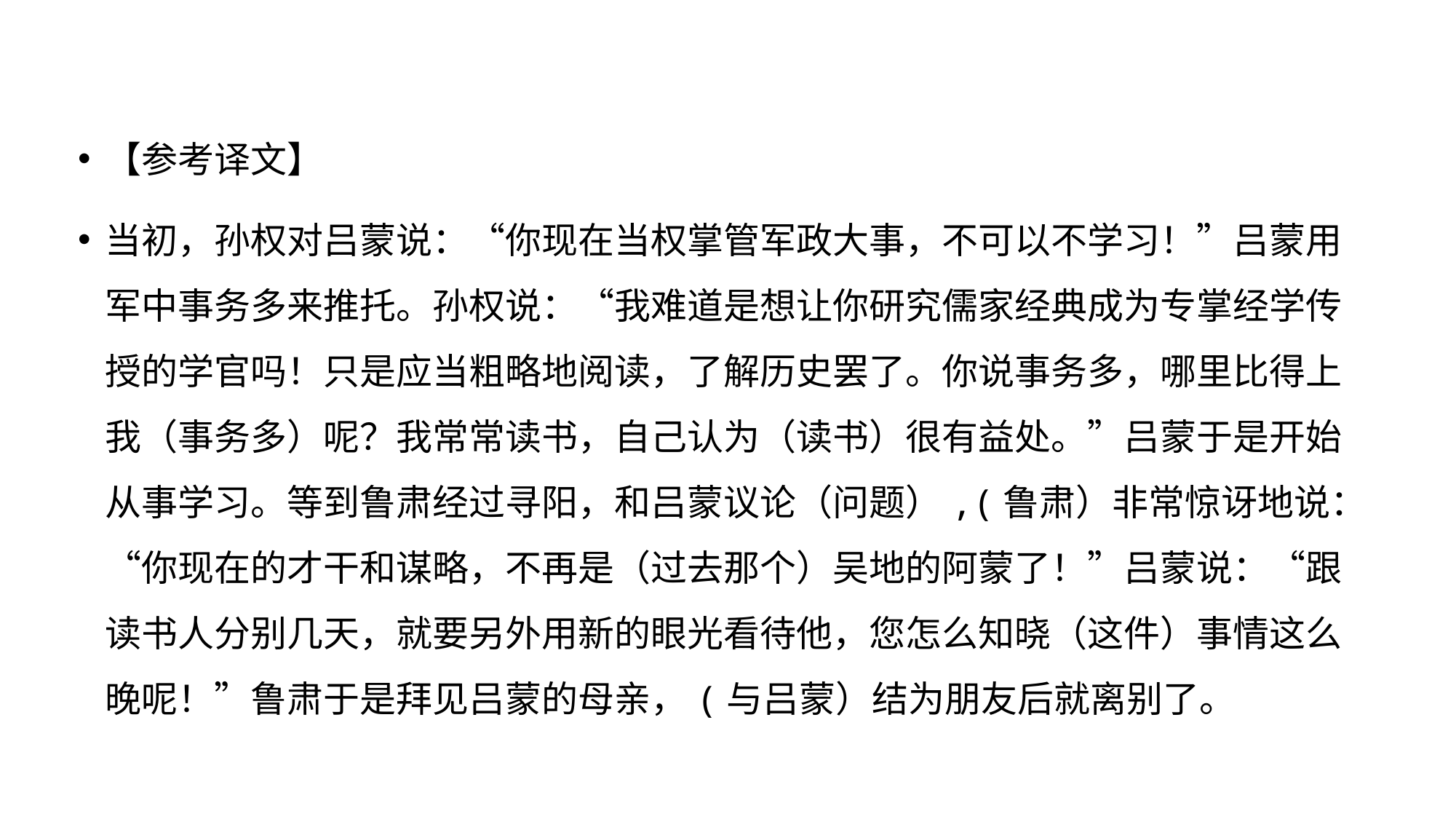

【参考译文】
当初，孙权对吕蒙说：“你现在当权掌管军政大事，不可以不学习！”吕蒙用军中事务多来推托。孙权说：“我难道是想让你研究儒家经典成为专掌经学传授的学官吗！只是应当粗略地阅读，了解历史罢了。你说事务多，哪里比得上我（事务多）呢？我常常读书，自己认为（读书）很有益处。”吕蒙于是开始从事学习。等到鲁肃经过寻阳，和吕蒙议论（问题）,(鲁肃）非常惊讶地说：“你现在的才干和谋略，不再是（过去那个）吴地的阿蒙了！”吕蒙说：“跟读书人分别几天，就要另外用新的眼光看待他，您怎么知晓（这件）事情这么晚呢！”鲁肃于是拜见吕蒙的母亲，(与吕蒙）结为朋友后就离别了。